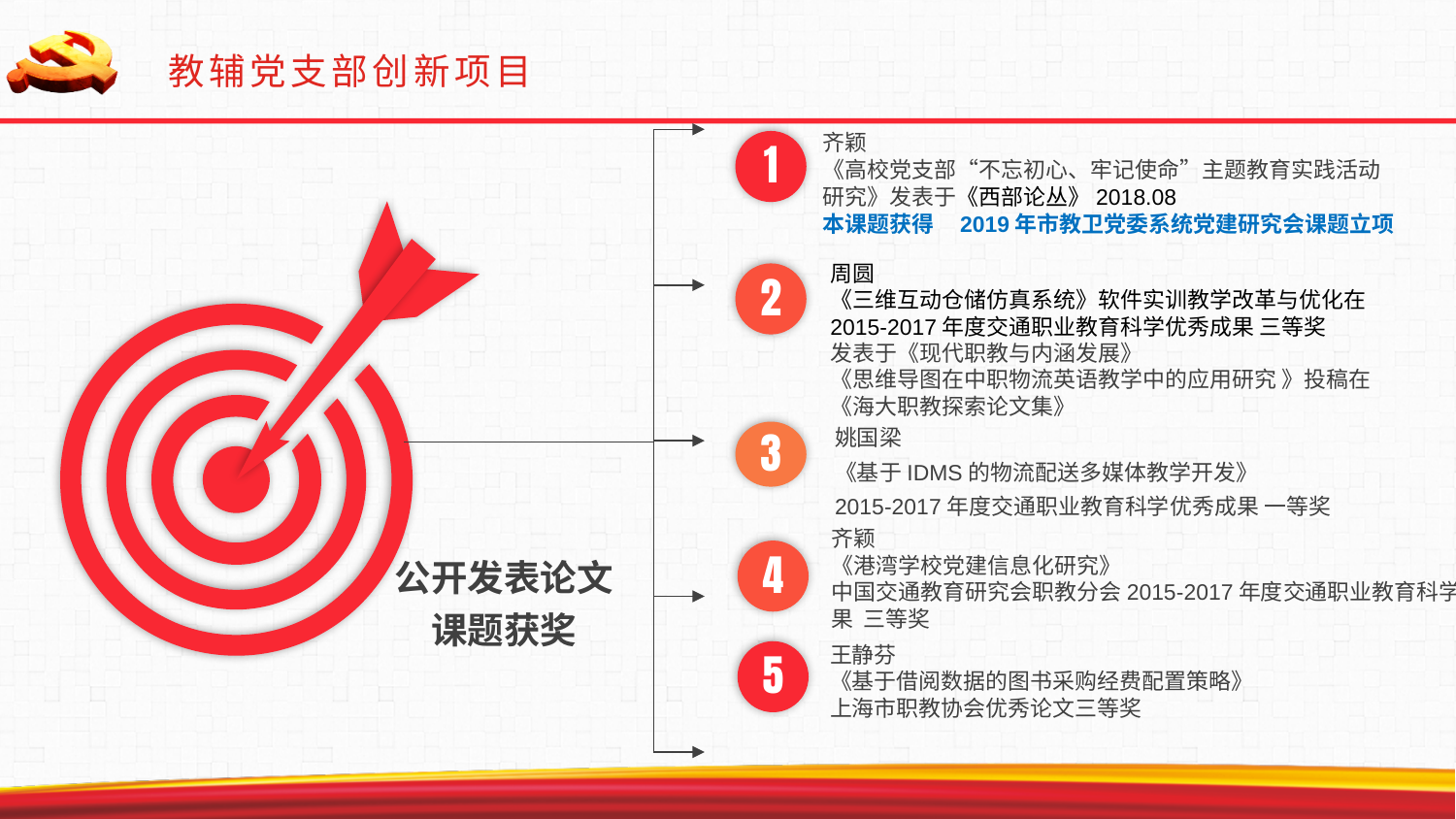

教辅党支部创新项目
齐颖
《高校党支部“不忘初心、牢记使命”主题教育实践活动研究》发表于《西部论丛》2018.08
本课题获得    2019年市教卫党委系统党建研究会课题立项

1

周圆
《三维互动仓储仿真系统》软件实训教学改革与优化在2015-2017年度交通职业教育科学优秀成果 三等奖
发表于《现代职教与内涵发展》
《思维导图在中职物流英语教学中的应用研究 》投稿在《海大职教探索论文集》
2
姚国梁
《基于IDMS的物流配送多媒体教学开发》
2015-2017年度交通职业教育科学优秀成果 一等奖
3
齐颖
《港湾学校党建信息化研究》
中国交通教育研究会职教分会2015-2017年度交通职业教育科学优秀成果  三等奖
公开发表论文
课题获奖
4
王静芬
《基于借阅数据的图书采购经费配置策略》
上海市职教协会优秀论文三等奖
5